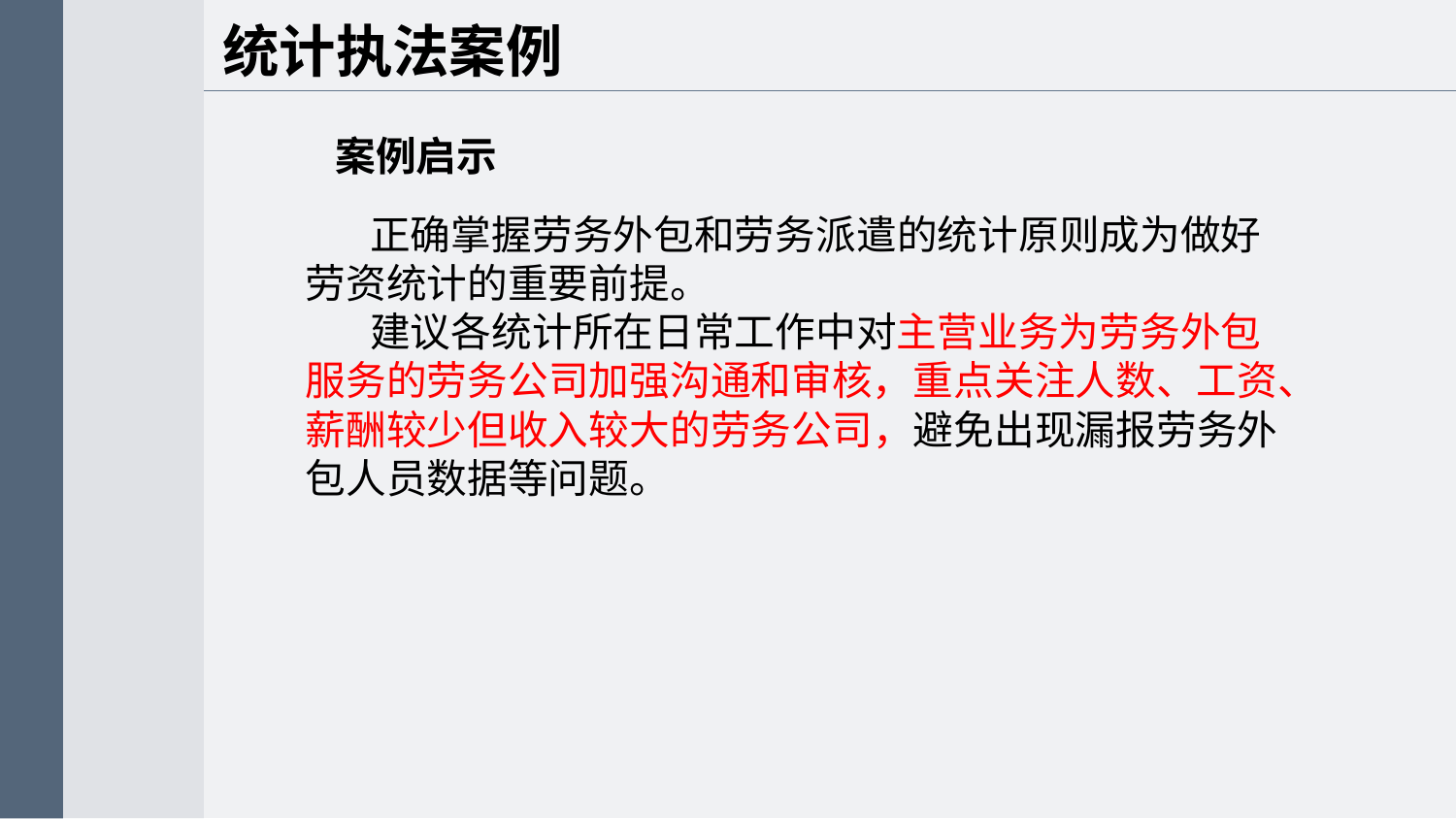

统计执法案例
案例启示
正确掌握劳务外包和劳务派遣的统计原则成为做好劳资统计的重要前提。
建议各统计所在日常工作中对主营业务为劳务外包服务的劳务公司加强沟通和审核，重点关注人数、工资、薪酬较少但收入较大的劳务公司，避免出现漏报劳务外包人员数据等问题。